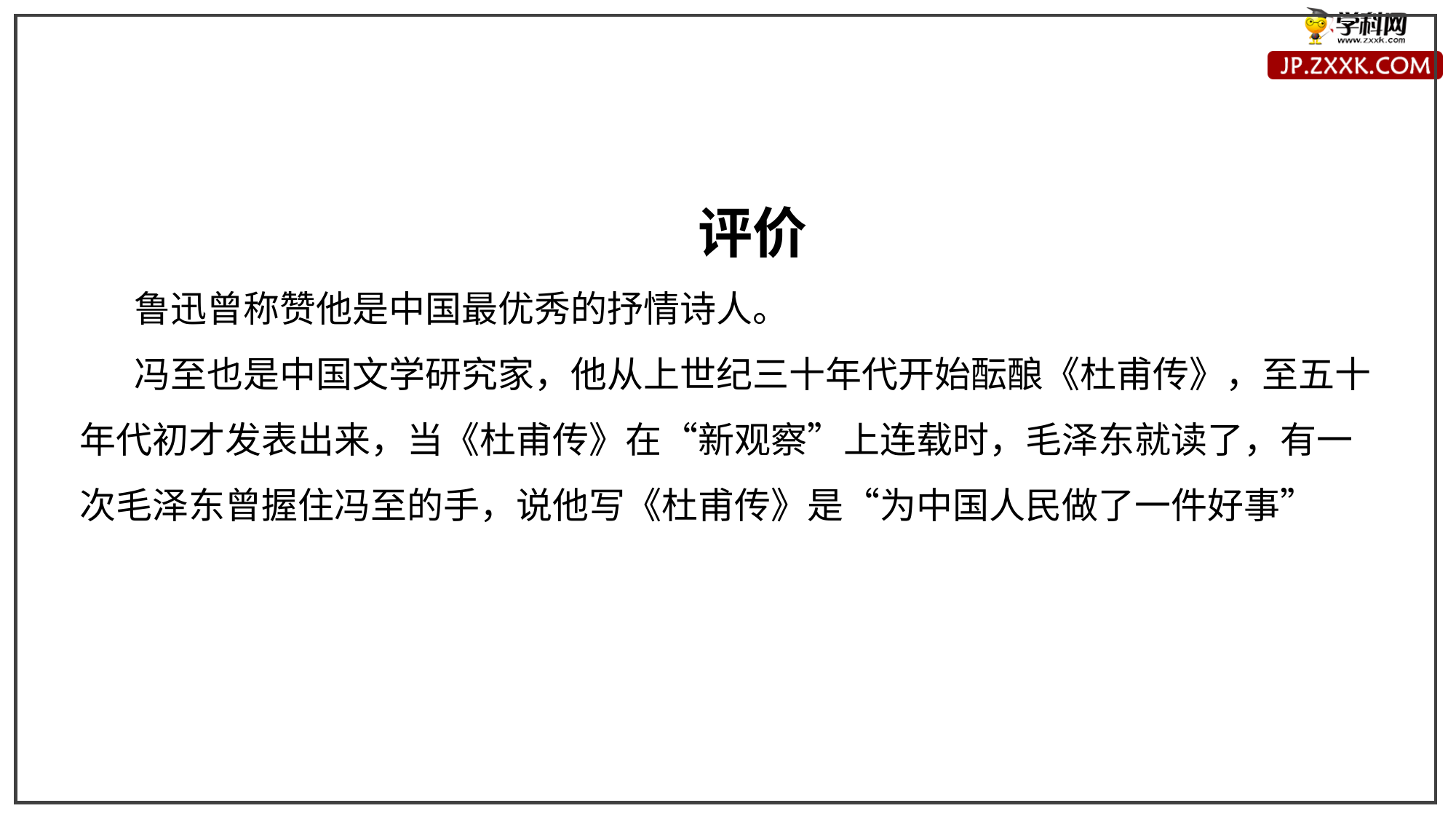

评价
鲁迅曾称赞他是中国最优秀的抒情诗人。
冯至也是中国文学研究家，他从上世纪三十年代开始酝酿《杜甫传》，至五十年代初才发表出来，当《杜甫传》在“新观察”上连载时，毛泽东就读了，有一次毛泽东曾握住冯至的手，说他写《杜甫传》是“为中国人民做了一件好事”